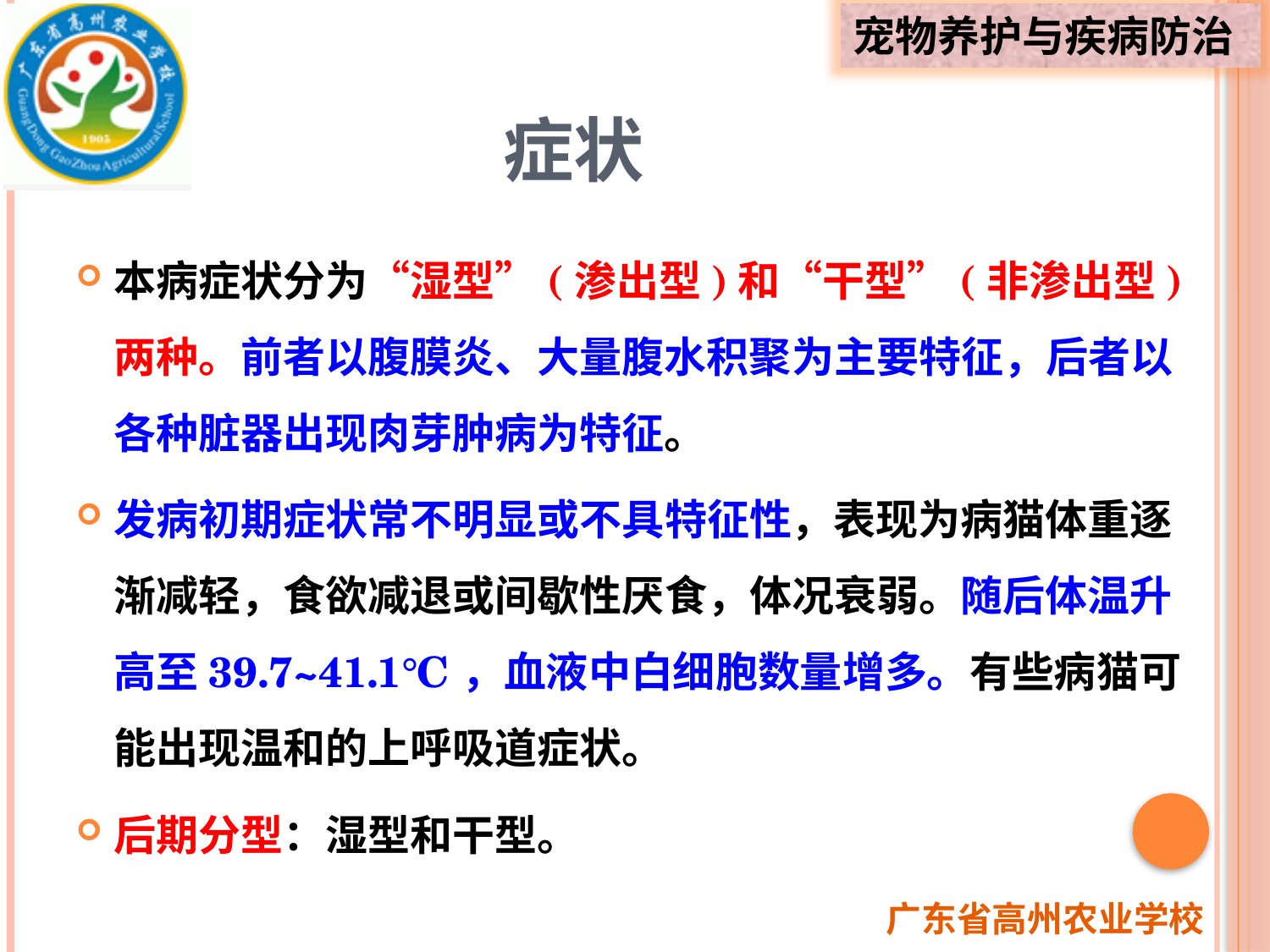

# 症状
本病症状分为“湿型”(渗出型)和“干型”(非渗出型)两种。前者以腹膜炎、大量腹水积聚为主要特征，后者以各种脏器出现肉芽肿病为特征。
发病初期症状常不明显或不具特征性，表现为病猫体重逐渐减轻，食欲减退或间歇性厌食，体况衰弱。随后体温升高至39.7~41.1℃，血液中白细胞数量增多。有些病猫可能出现温和的上呼吸道症状。
后期分型：湿型和干型。